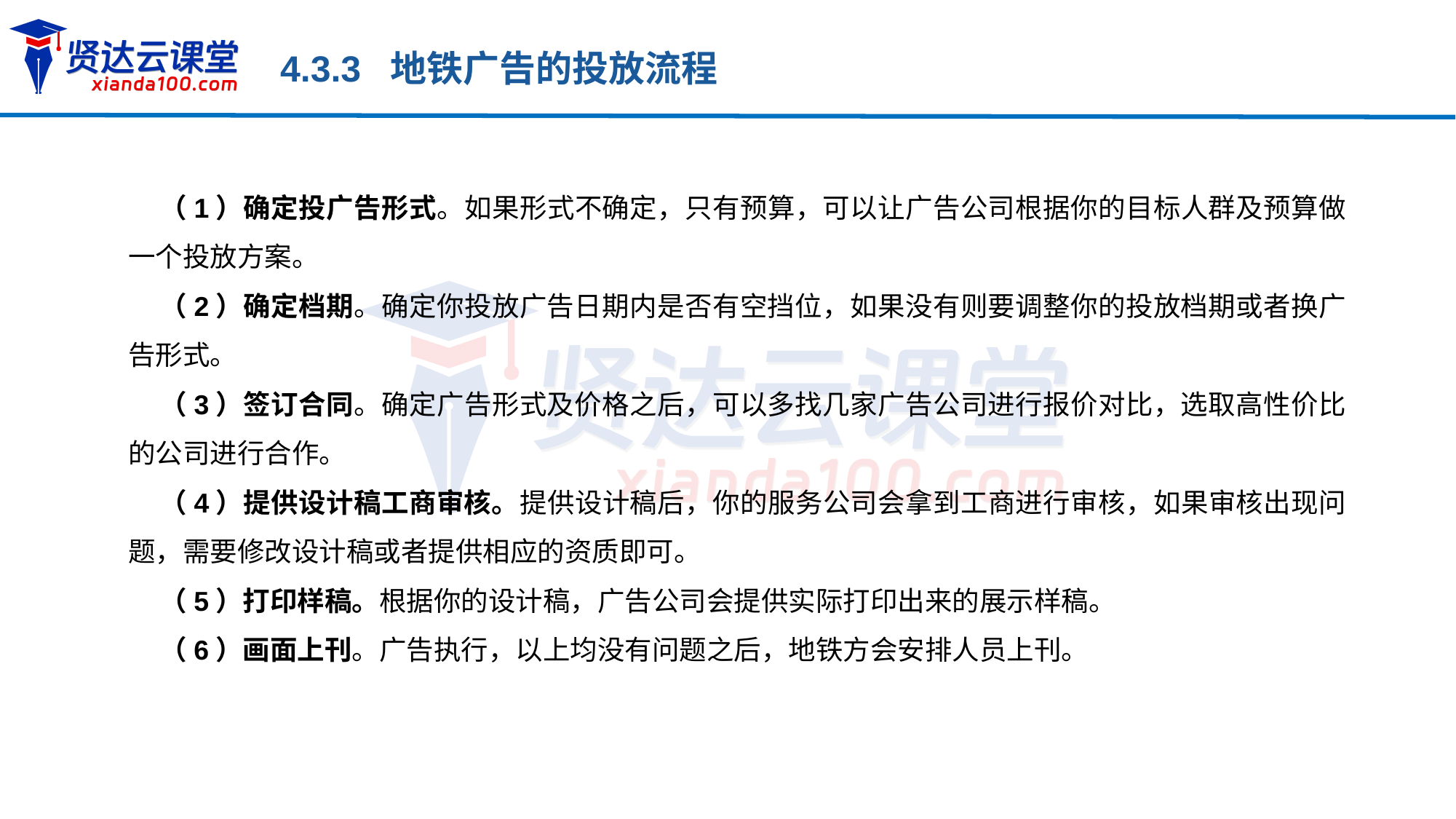

4.3.3  地铁广告的投放流程
（1）确定投广告形式。如果形式不确定，只有预算，可以让广告公司根据你的目标人群及预算做一个投放方案。
（2）确定档期。确定你投放广告日期内是否有空挡位，如果没有则要调整你的投放档期或者换广告形式。
（3）签订合同。确定广告形式及价格之后，可以多找几家广告公司进行报价对比，选取高性价比的公司进行合作。
（4）提供设计稿工商审核。提供设计稿后，你的服务公司会拿到工商进行审核，如果审核出现问题，需要修改设计稿或者提供相应的资质即可。
（5）打印样稿。根据你的设计稿，广告公司会提供实际打印出来的展示样稿。
（6）画面上刊。广告执行，以上均没有问题之后，地铁方会安排人员上刊。